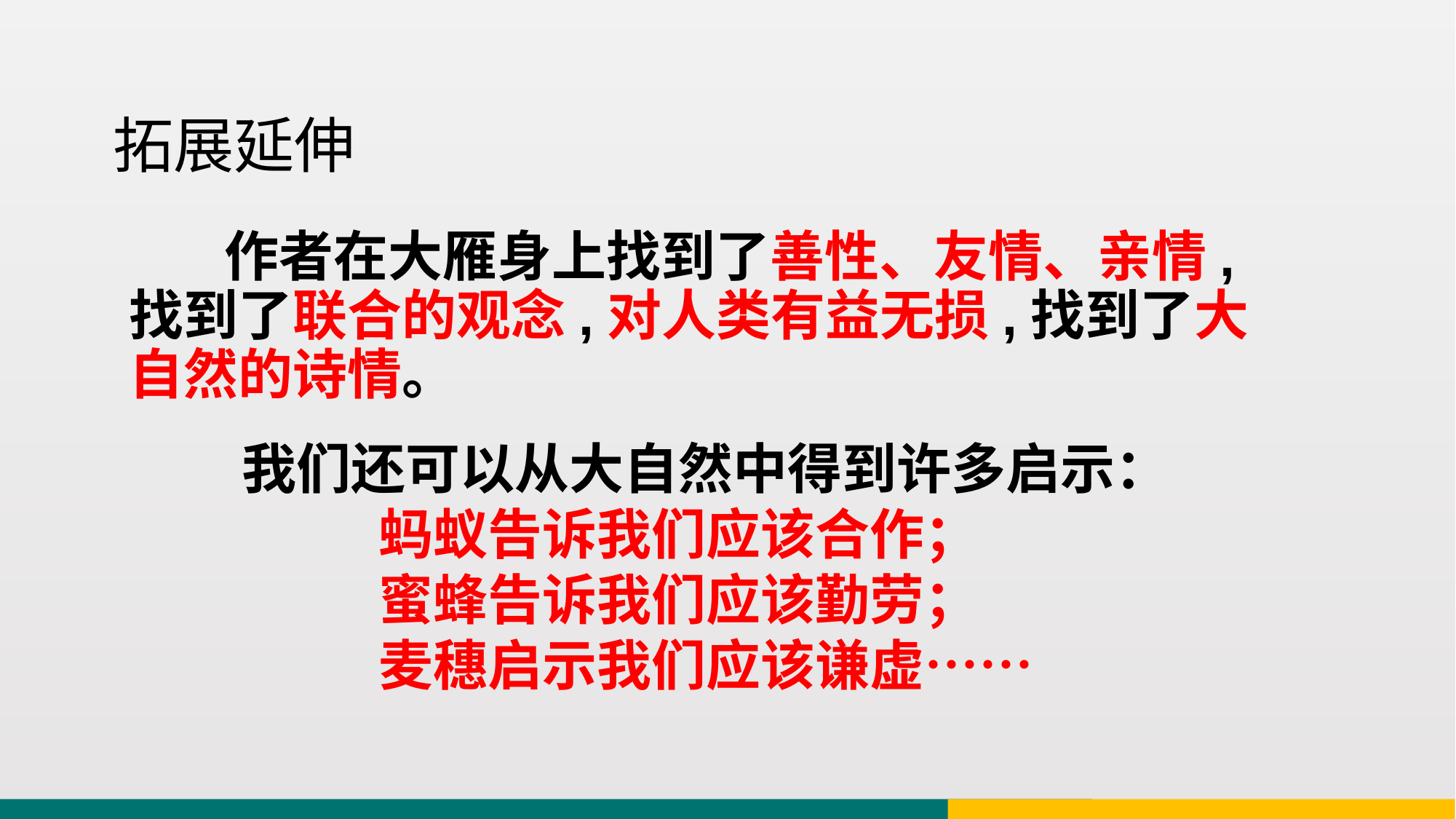

拓展延伸
          作者在大雁身上找到了善性、友情、亲情,找到了联合的观念,对人类有益无损,找到了大自然的诗情。
我们还可以从大自然中得到许多启示：
          蚂蚁告诉我们应该合作；
          蜜蜂告诉我们应该勤劳；
          麦穗启示我们应该谦虚……